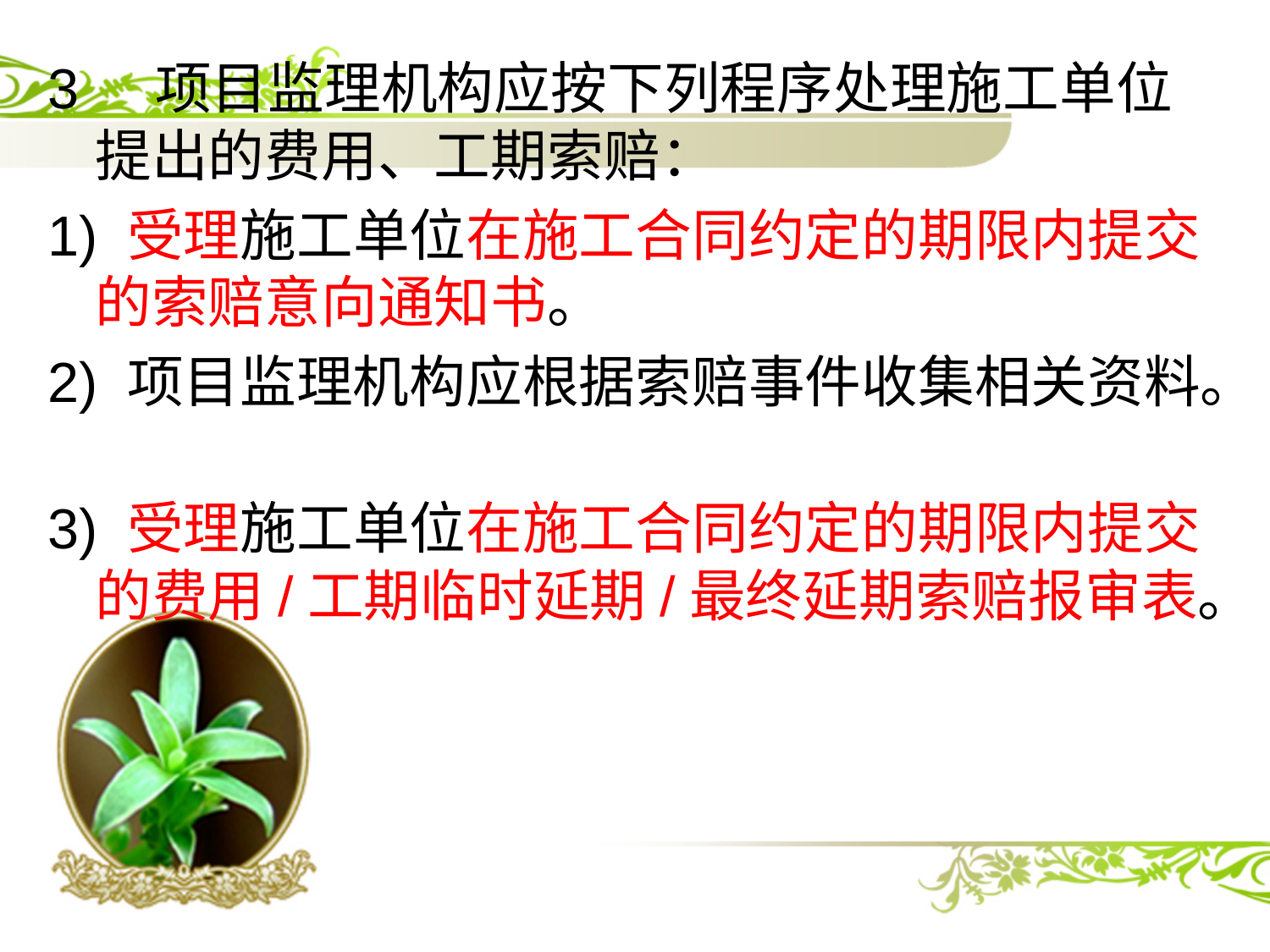

3    项目监理机构应按下列程序处理施工单位提出的费用、工期索赔：
1) 受理施工单位在施工合同约定的期限内提交的索赔意向通知书。
2) 项目监理机构应根据索赔事件收集相关资料。
3) 受理施工单位在施工合同约定的期限内提交的费用/工期临时延期/最终延期索赔报审表。